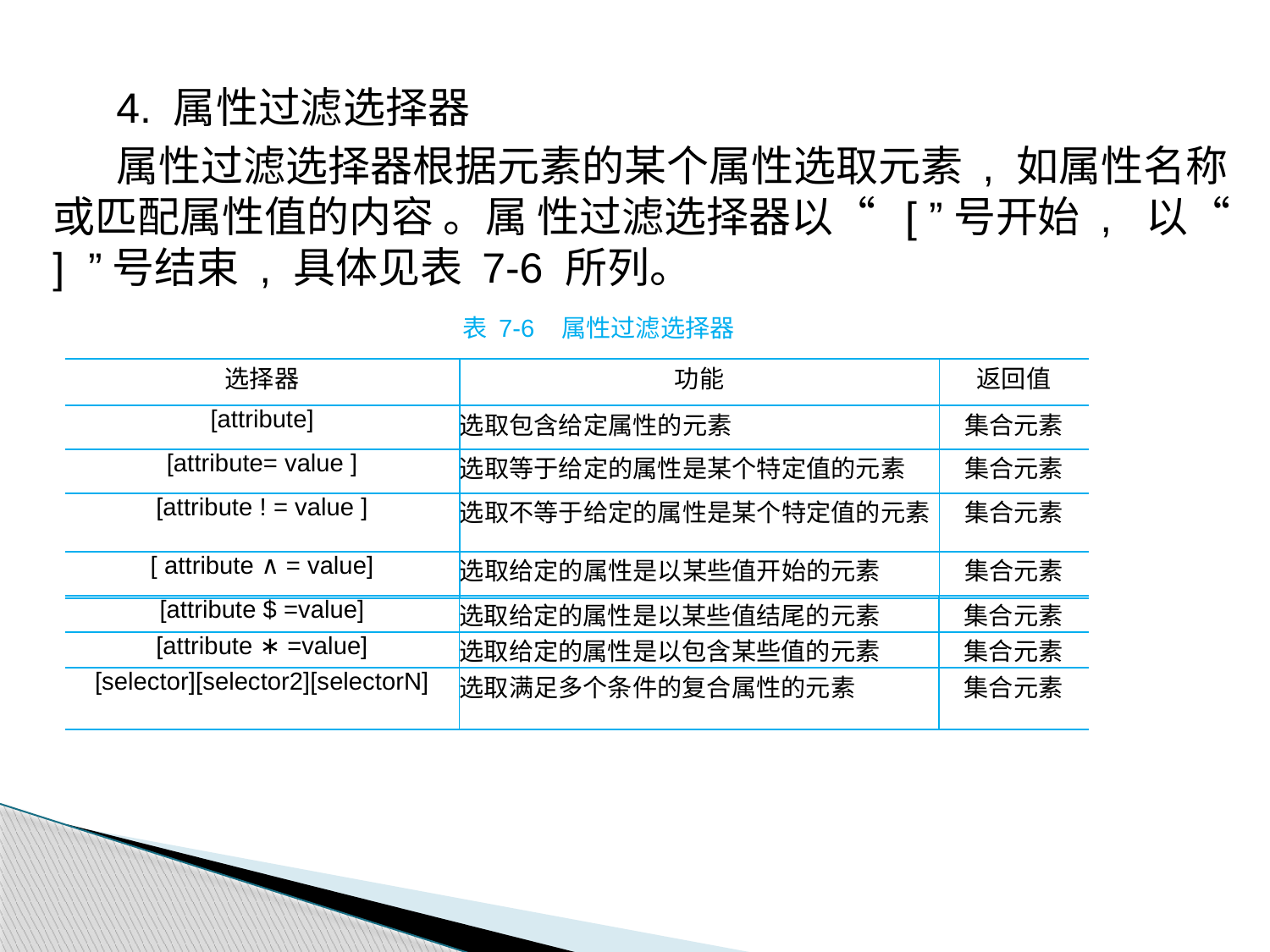

4. 属性过滤选择器
属性过滤选择器根据元素的某个属性选取元素 , 如属性名称或匹配属性值的内容 。属 性过滤选择器以“  [ ”号开始 ,  以“ ]  ”号结束 , 具体见表 7-6 所列。
表 7-6   属性过滤选择器
| 选择器 | 功能 | 返回值 |
| --- | --- | --- |
| [attribute] | 选取包含给定属性的元素 | 集合元素 |
| [attribute= value ] | 选取等于给定的属性是某个特定值的元素 | 集合元素 |
| [attribute ! = value ] | 选取不等于给定的属性是某个特定值的元素 | 集合元素 |
| [ attribute ∧ = value] | 选取给定的属性是以某些值开始的元素 | 集合元素 |
| [attribute $ =value] | 选取给定的属性是以某些值结尾的元素 | 集合元素 |
| --- | --- | --- |
| [attribute ∗ =value] | 选取给定的属性是以包含某些值的元素 | 集合元素 |
| [selector][selector2][selectorN] | 选取满足多个条件的复合属性的元素 | 集合元素 |